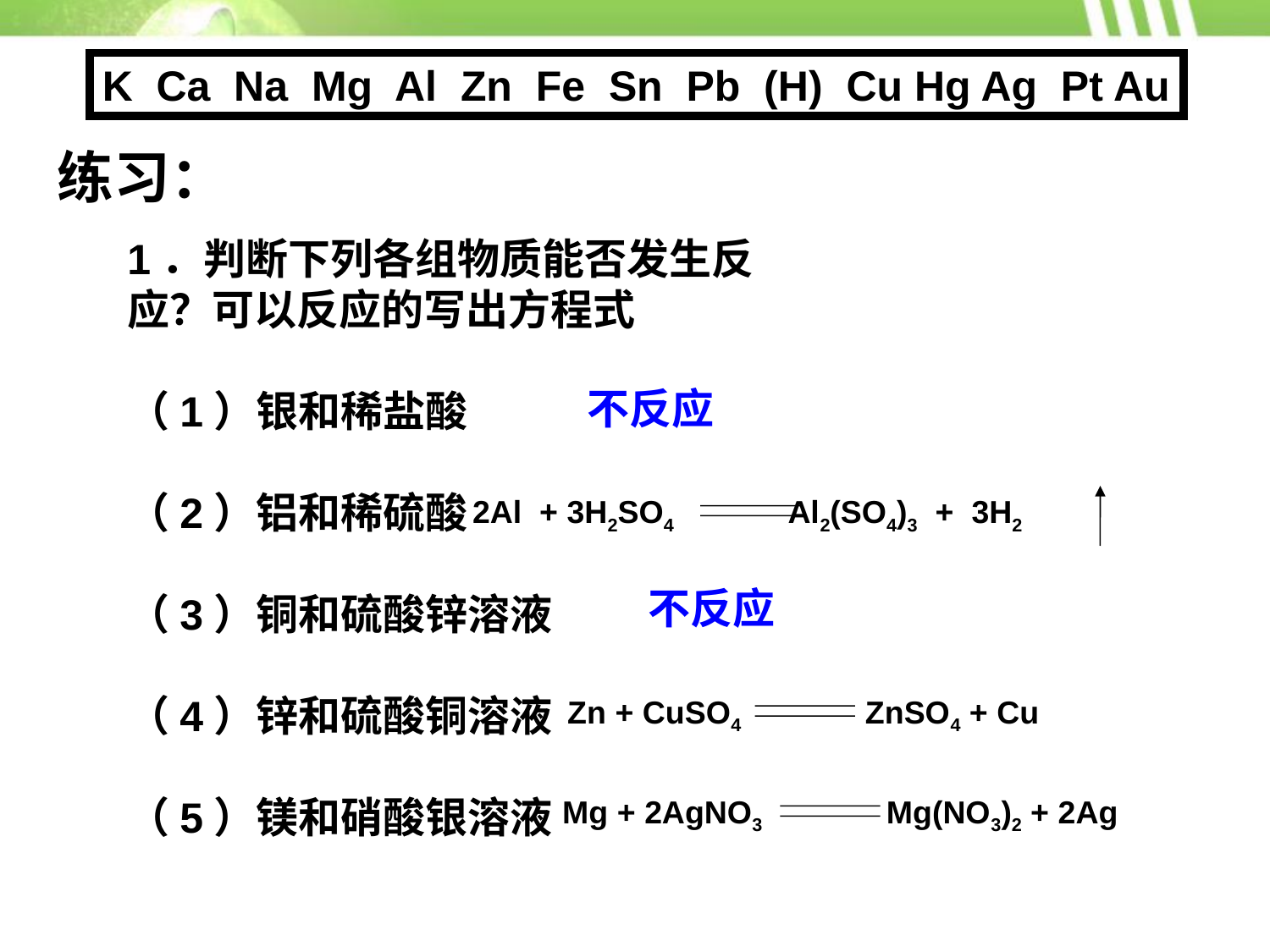

K  Ca  Na  Mg  Al  Zn  Fe  Sn  Pb  (H)  Cu Hg Ag  Pt Au
练习：
1．判断下列各组物质能否发生反应？可以反应的写出方程式

（1）银和稀盐酸

（2）铝和稀硫酸

（3）铜和硫酸锌溶液

（4）锌和硫酸铜溶液

（5）镁和硝酸银溶液

不反应
2Al  + 3H2SO4             Al2(SO4)3  +  3H2

不反应
Zn + CuSO4              ZnSO4 + Cu

Mg + 2AgNO3              Mg(NO3)2 + 2Ag